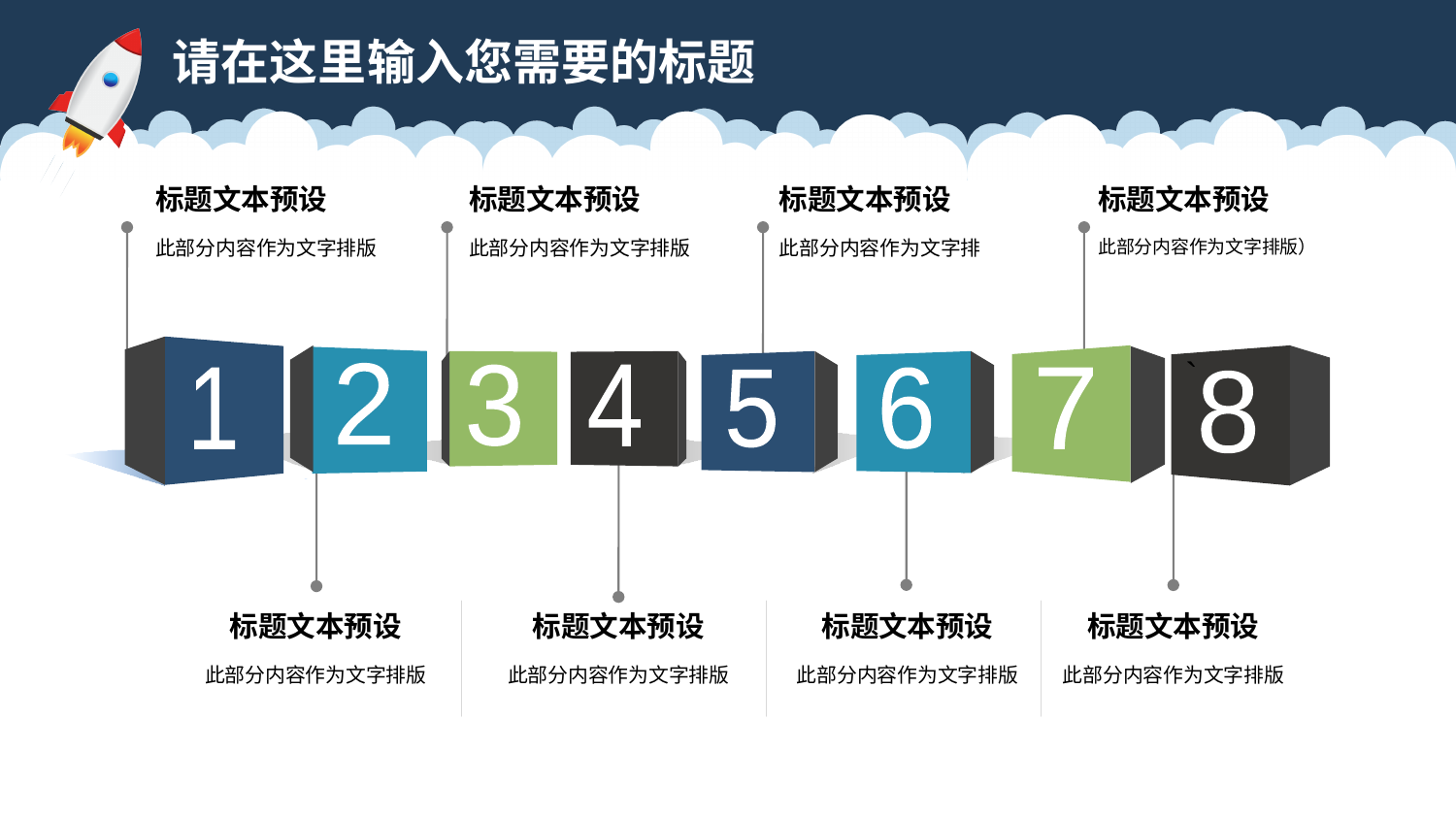

请在这里输入您需要的标题
标题文本预设
此部分内容作为文字排版
标题文本预设
此部分内容作为文字排版
标题文本预设
此部分内容作为文字排
标题文本预设
此部分内容作为文字排版）

`

2
3
4
7
1
6
5
8

标题文本预设
此部分内容作为文字排版
标题文本预设
此部分内容作为文字排版
标题文本预设
此部分内容作为文字排版
标题文本预设
此部分内容作为文字排版